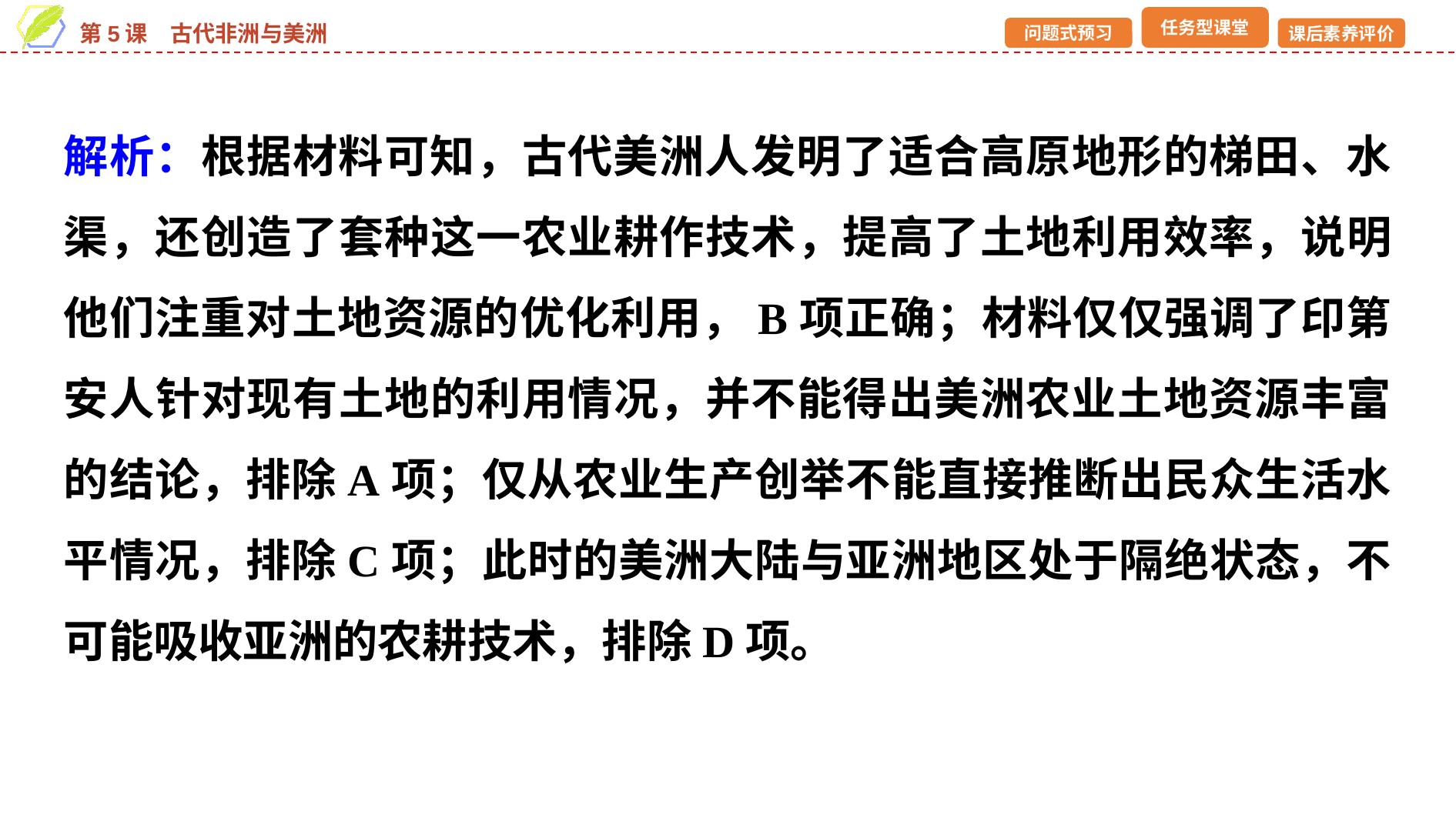

解析：根据材料可知，古代美洲人发明了适合高原地形的梯田、水渠，还创造了套种这一农业耕作技术，提高了土地利用效率，说明他们注重对土地资源的优化利用，B项正确；材料仅仅强调了印第安人针对现有土地的利用情况，并不能得出美洲农业土地资源丰富的结论，排除A项；仅从农业生产创举不能直接推断出民众生活水平情况，排除C项；此时的美洲大陆与亚洲地区处于隔绝状态，不可能吸收亚洲的农耕技术，排除D项。